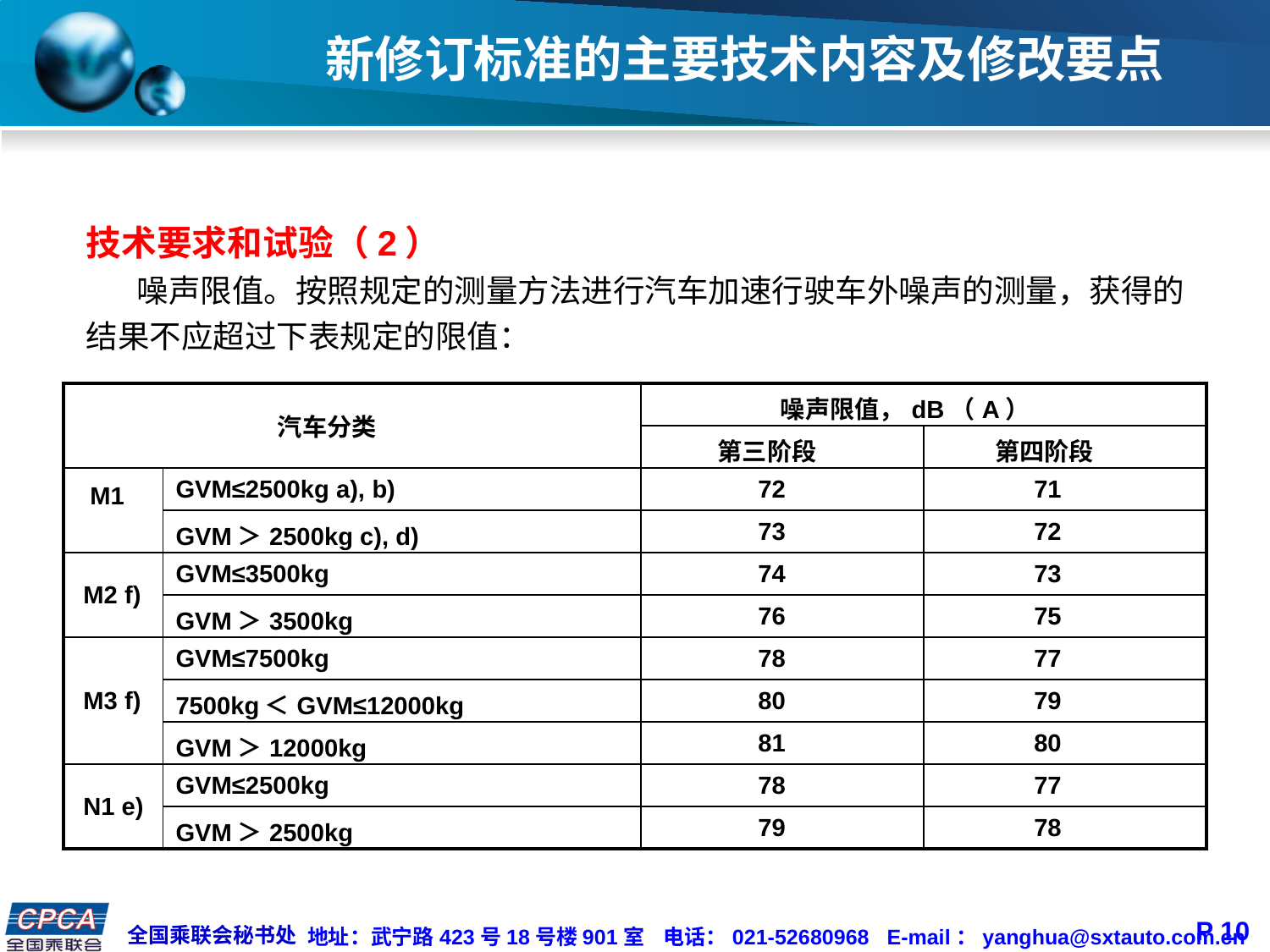

# 新修订标准的主要技术内容及修改要点
技术要求和试验（2）
      噪声限值。按照规定的测量方法进行汽车加速行驶车外噪声的测量，获得的结果不应超过下表规定的限值：
| 汽车分类 |  | 噪声限值，dB（A） |  |
| --- | --- | --- | --- |
|  |  | 第三阶段 | 第四阶段 |
| M1 | GVM≤2500kg a), b) | 72 | 71 |
|  | GVM＞2500kg c), d) | 73 | 72 |
| M2 f) | GVM≤3500kg | 74 | 73 |
|  | GVM＞3500kg | 76 | 75 |
| M3 f) | GVM≤7500kg | 78 | 77 |
|  | 7500kg＜GVM≤12000kg | 80 | 79 |
|  | GVM＞12000kg | 81 | 80 |
| N1 e) | GVM≤2500kg | 78 | 77 |
|  | GVM＞2500kg | 79 | 78 |